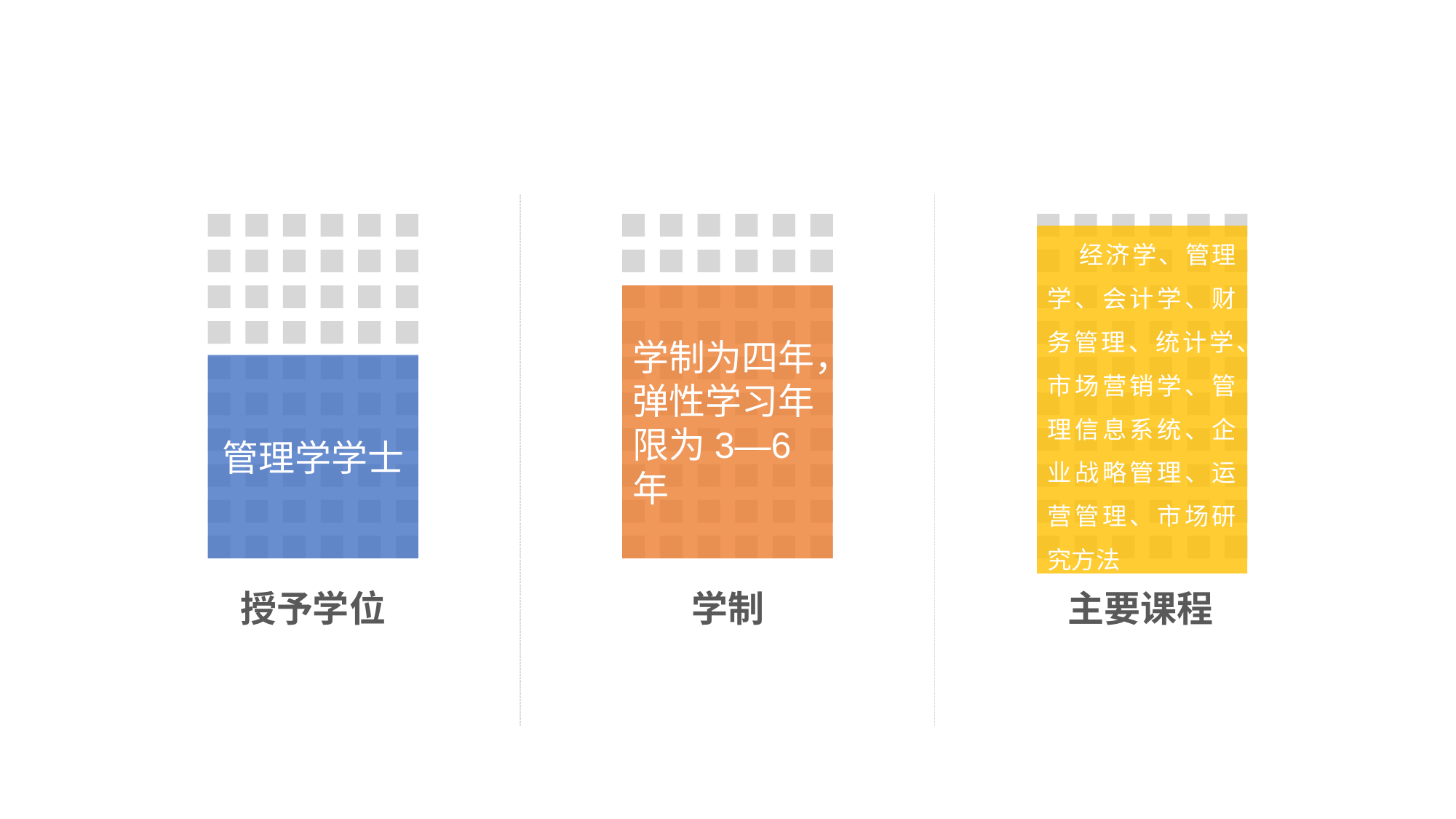

学制为四年，弹性学习年限为3—6年
学制

管理学学士
授予学位

经济学、管理学、会计学、财务管理、统计学、市场营销学、管理信息系统、企业战略管理、运营管理、市场研究方法
主要课程